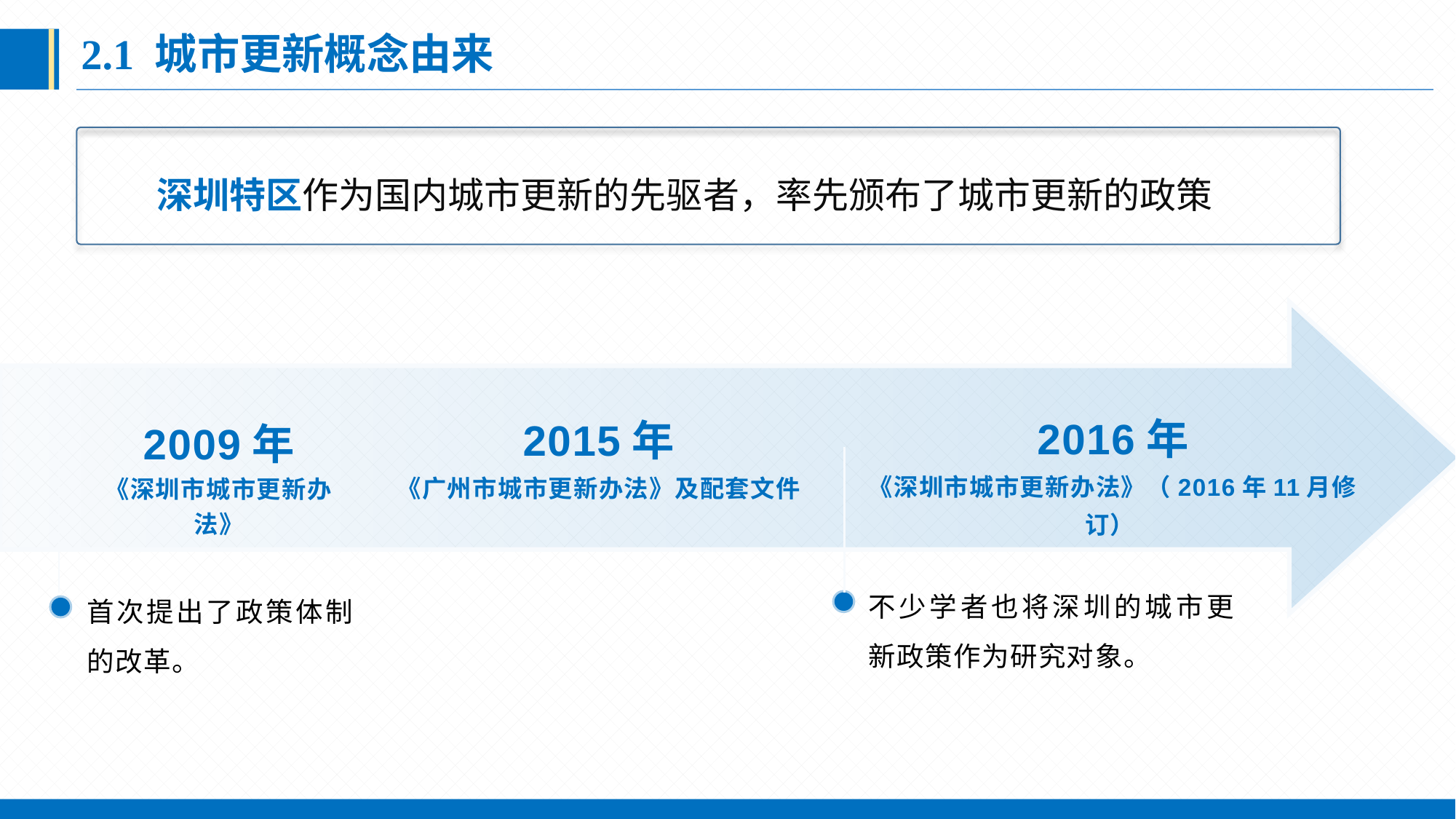

2.1 城市更新概念由来

   　深圳特区作为国内城市更新的先驱者，率先颁布了城市更新的政策

2009年
《深圳市城市更新办法》
2016年
《深圳市城市更新办法》（2016年11月修订）
2015年
《广州市城市更新办法》及配套文件
不少学者也将深圳的城市更新政策作为研究对象。

首次提出了政策体制的改革。